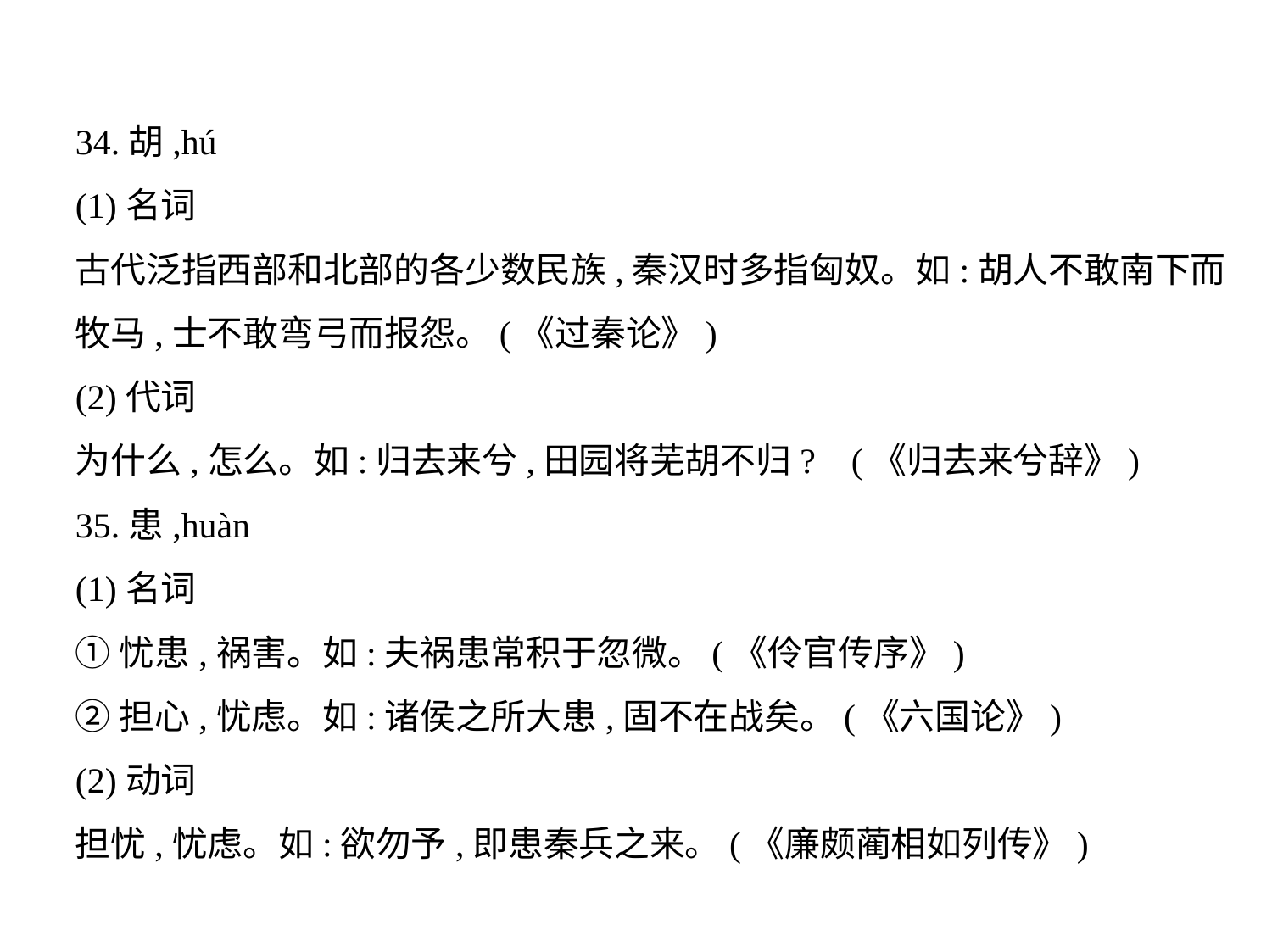

34.胡,hú
(1)名词
古代泛指西部和北部的各少数民族,秦汉时多指匈奴。如:胡人不敢南下而
牧马,士不敢弯弓而报怨。(《过秦论》)
(2)代词
为什么,怎么。如:归去来兮,田园将芜胡不归? (《归去来兮辞》)
35.患,huàn
(1)名词
①忧患,祸害。如:夫祸患常积于忽微。(《伶官传序》)
②担心,忧虑。如:诸侯之所大患,固不在战矣。(《六国论》)
(2)动词
担忧,忧虑。如:欲勿予,即患秦兵之来。(《廉颇蔺相如列传》)